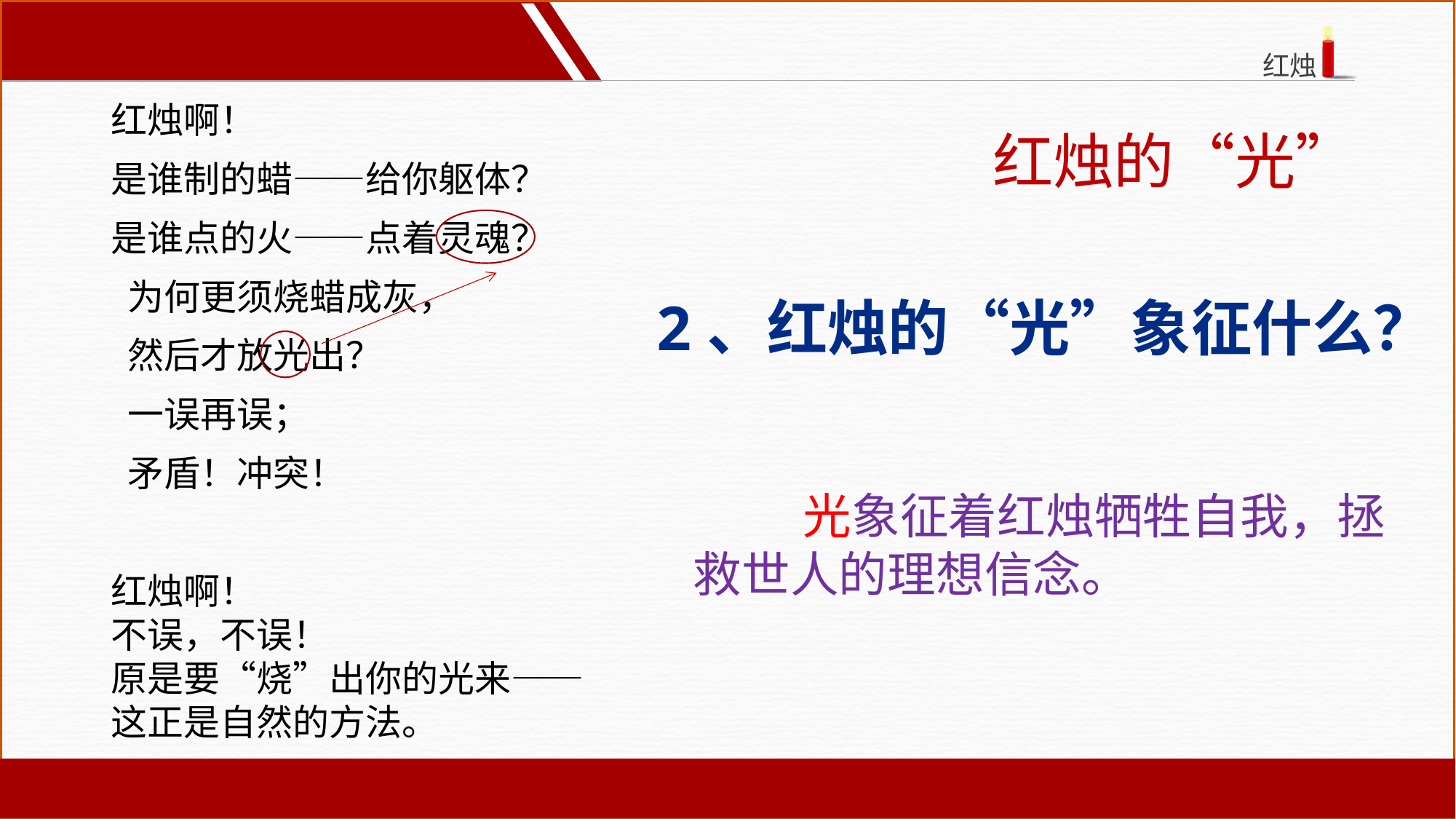

红烛啊！
是谁制的蜡——给你躯体？
是谁点的火——点着灵魂？
 为何更须烧蜡成灰，
 然后才放光出？
 一误再误；
 矛盾！冲突！

红烛啊！
不误，不误！
原是要“烧”出你的光来——
这正是自然的方法。
红烛的“光”

2、红烛的“光”象征什么？

         光象征着红烛牺牲自我，拯救世人的理想信念。